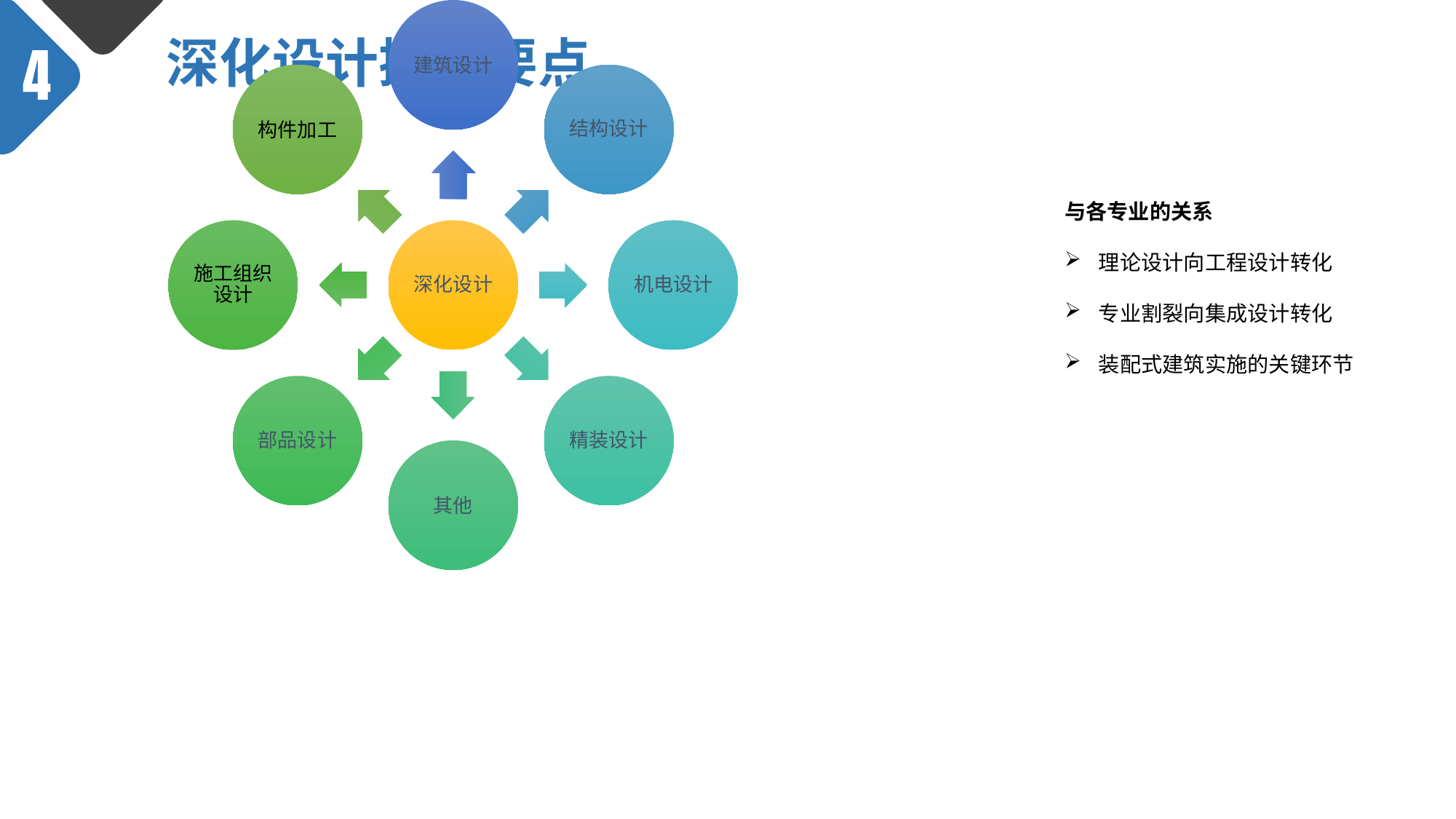

深化设计控制要点

4
深化设计
建筑设计
结构设计
机电设计
精装设计
其他
部品设计
施工组织设计
构件加工

与各专业的关系
理论设计向工程设计转化
专业割裂向集成设计转化
装配式建筑实施的关键环节